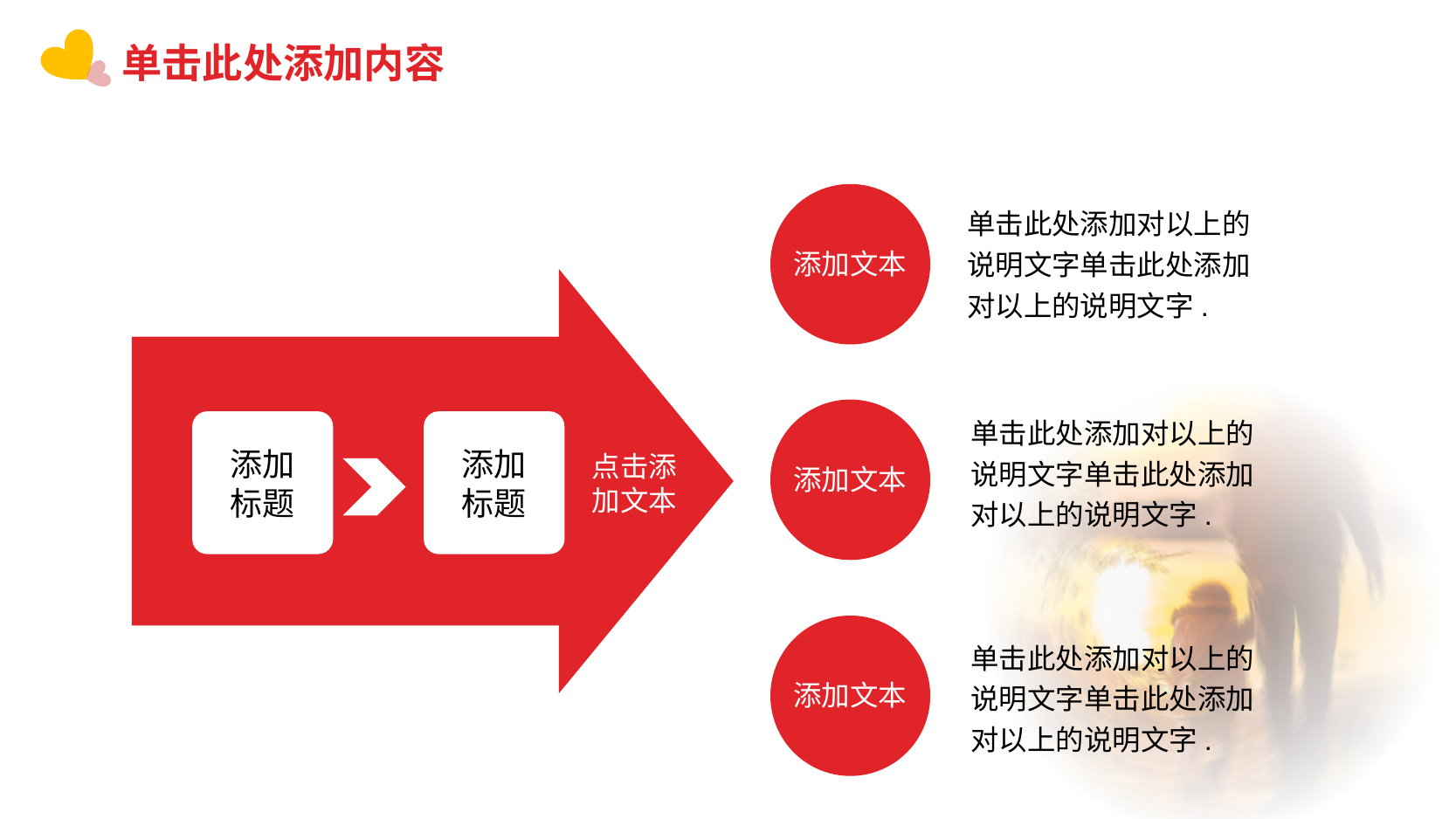

单击此处添加内容

添加文本
单击此处添加对以上的说明文字单击此处添加对以上的说明文字.

添加文本
单击此处添加对以上的说明文字单击此处添加对以上的说明文字.

添加
标题

添加
标题
点击添
加文本

添加文本
单击此处添加对以上的说明文字单击此处添加对以上的说明文字.